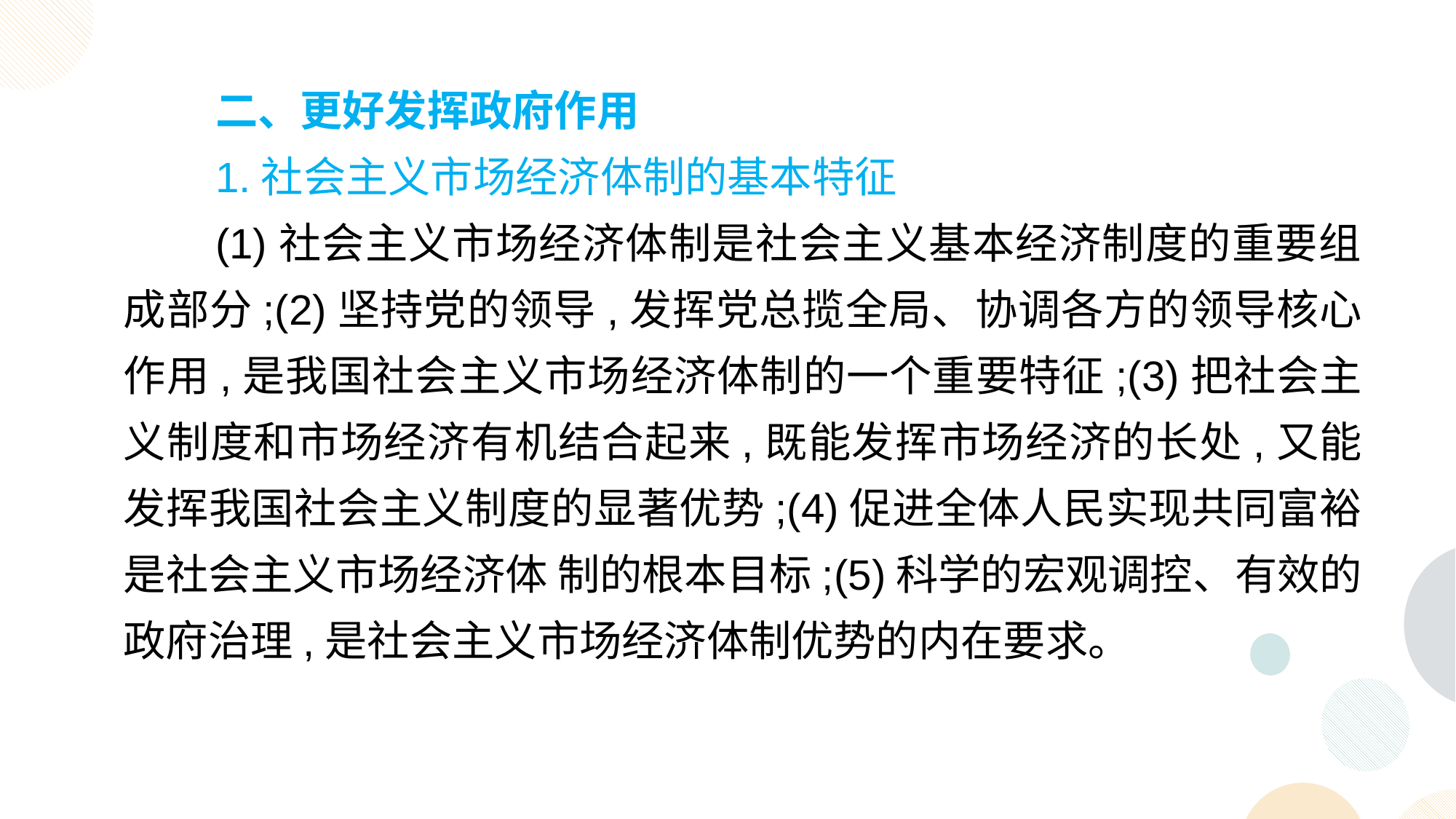

二、更好发挥政府作用
1.社会主义市场经济体制的基本特征
(1)社会主义市场经济体制是社会主义基本经济制度的重要组成部分;(2)坚持党的领导,发挥党总揽全局、协调各方的领导核心作用,是我国社会主义市场经济体制的一个重要特征;(3)把社会主义制度和市场经济有机结合起来,既能发挥市场经济的长处,又能发挥我国社会主义制度的显著优势;(4)促进全体人民实现共同富裕是社会主义市场经济体 制的根本目标;(5)科学的宏观调控、有效的政府治理,是社会主义市场经济体制优势的内在要求。